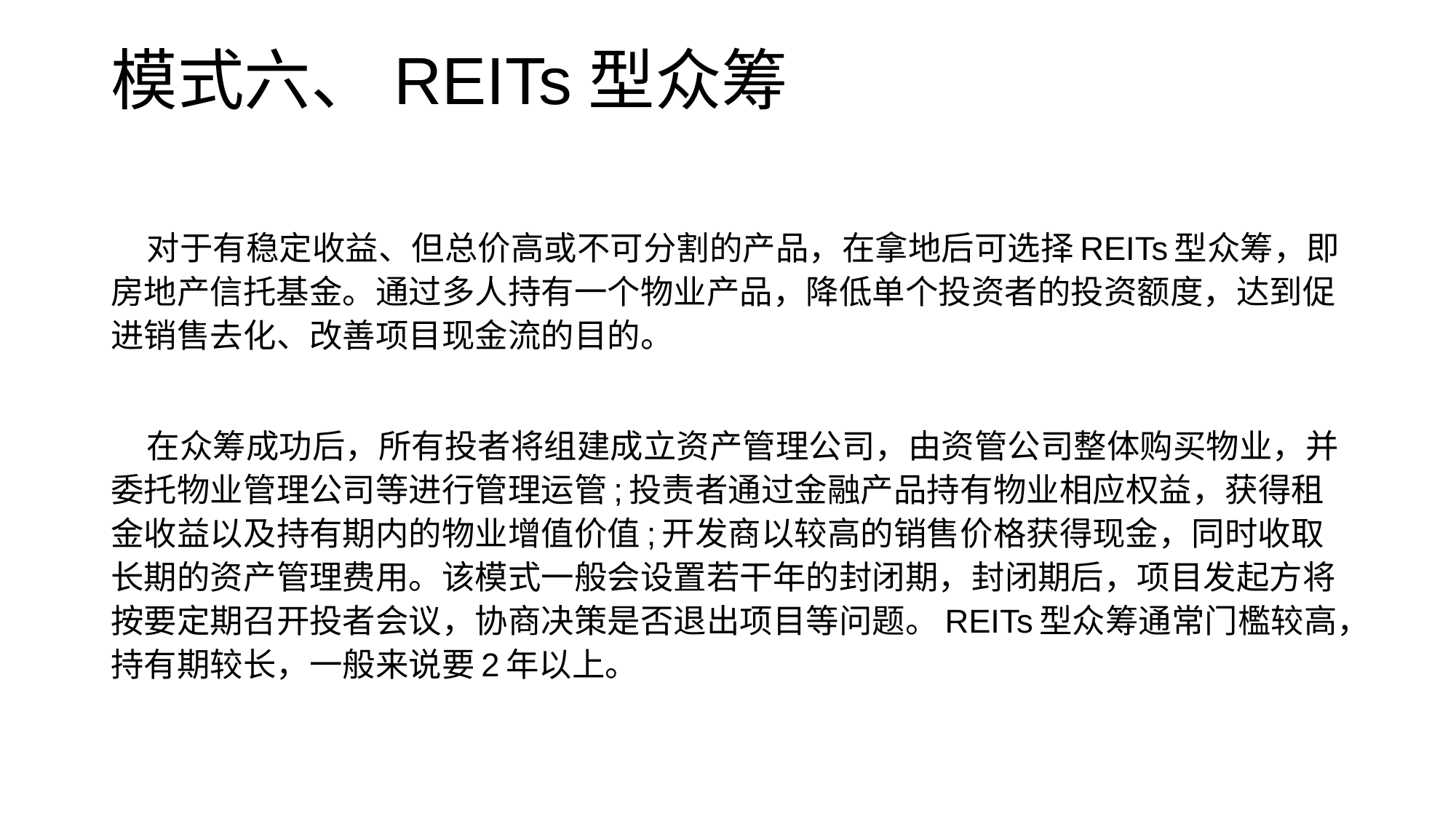

# 模式六、REITs型众筹
    对于有稳定收益、但总价高或不可分割的产品，在拿地后可选择REITs型众筹，即房地产信托基金。通过多人持有一个物业产品，降低单个投资者的投资额度，达到促进销售去化、改善项目现金流的目的。

    在众筹成功后，所有投者将组建成立资产管理公司，由资管公司整体购买物业，并委托物业管理公司等进行管理运管;投责者通过金融产品持有物业相应权益，获得租金收益以及持有期内的物业增值价值;开发商以较高的销售价格获得现金，同时收取长期的资产管理费用。该模式一般会设置若干年的封闭期，封闭期后，项目发起方将按要定期召开投者会议，协商决策是否退出项目等问题。REITs型众筹通常门檻较高，持有期较长，一般来说要2年以上。